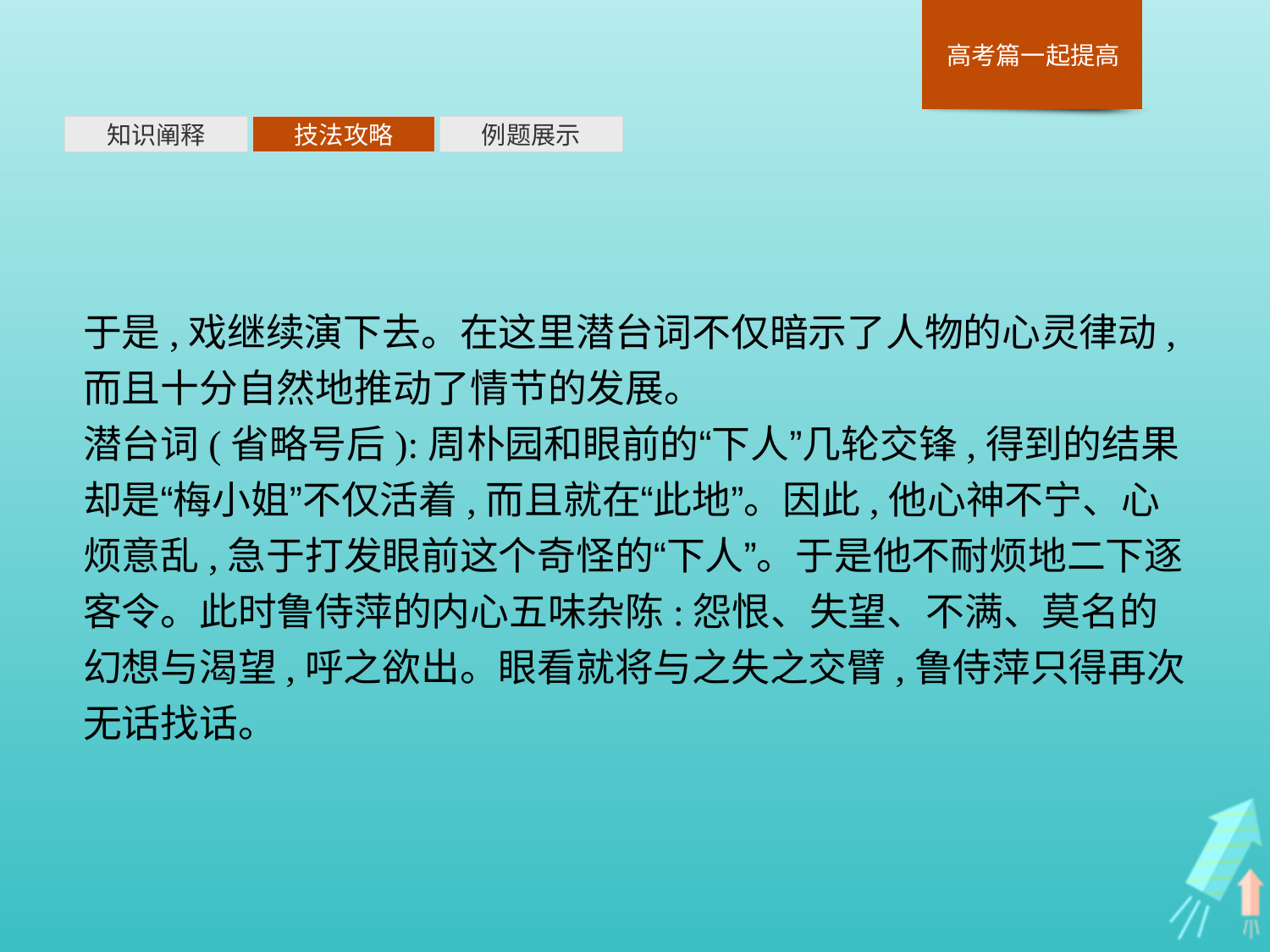

知识阐释
技法攻略
例题展示
于是,戏继续演下去。在这里潜台词不仅暗示了人物的心灵律动,而且十分自然地推动了情节的发展。
潜台词(省略号后):周朴园和眼前的“下人”几轮交锋,得到的结果却是“梅小姐”不仅活着,而且就在“此地”。因此,他心神不宁、心烦意乱,急于打发眼前这个奇怪的“下人”。于是他不耐烦地二下逐客令。此时鲁侍萍的内心五味杂陈:怨恨、失望、不满、莫名的幻想与渴望,呼之欲出。眼看就将与之失之交臂,鲁侍萍只得再次无话找话。